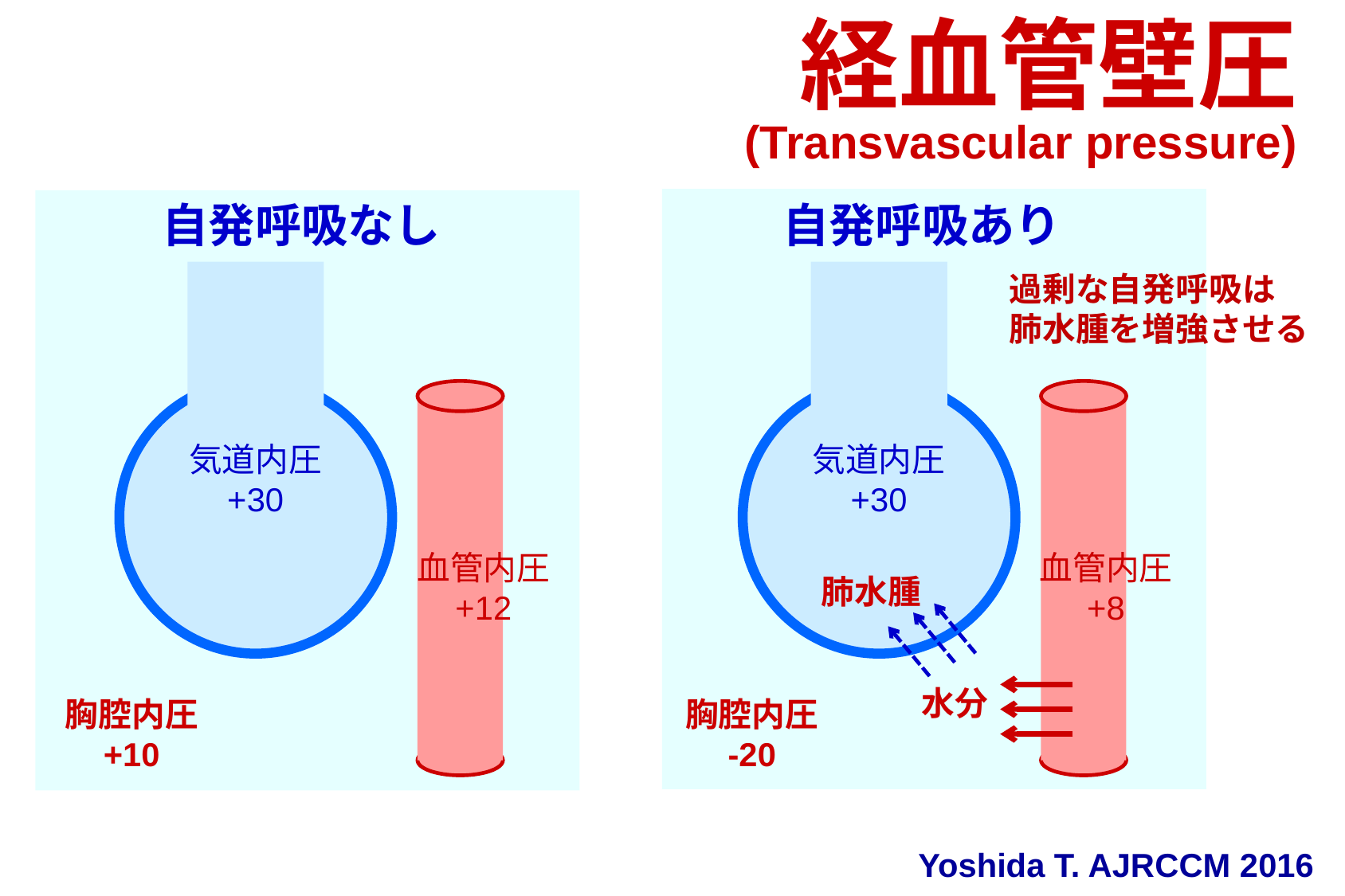

経血管壁圧
(Transvascular pressure)

自発呼吸なし
自発呼吸あり

過剰な自発呼吸は
肺水腫を増強させる

気道内圧
+30
気道内圧
+30
血管内圧
+12
血管内圧
+8
肺水腫
水分
胸腔内圧
+10
胸腔内圧
-20
Yoshida T. AJRCCM 2016